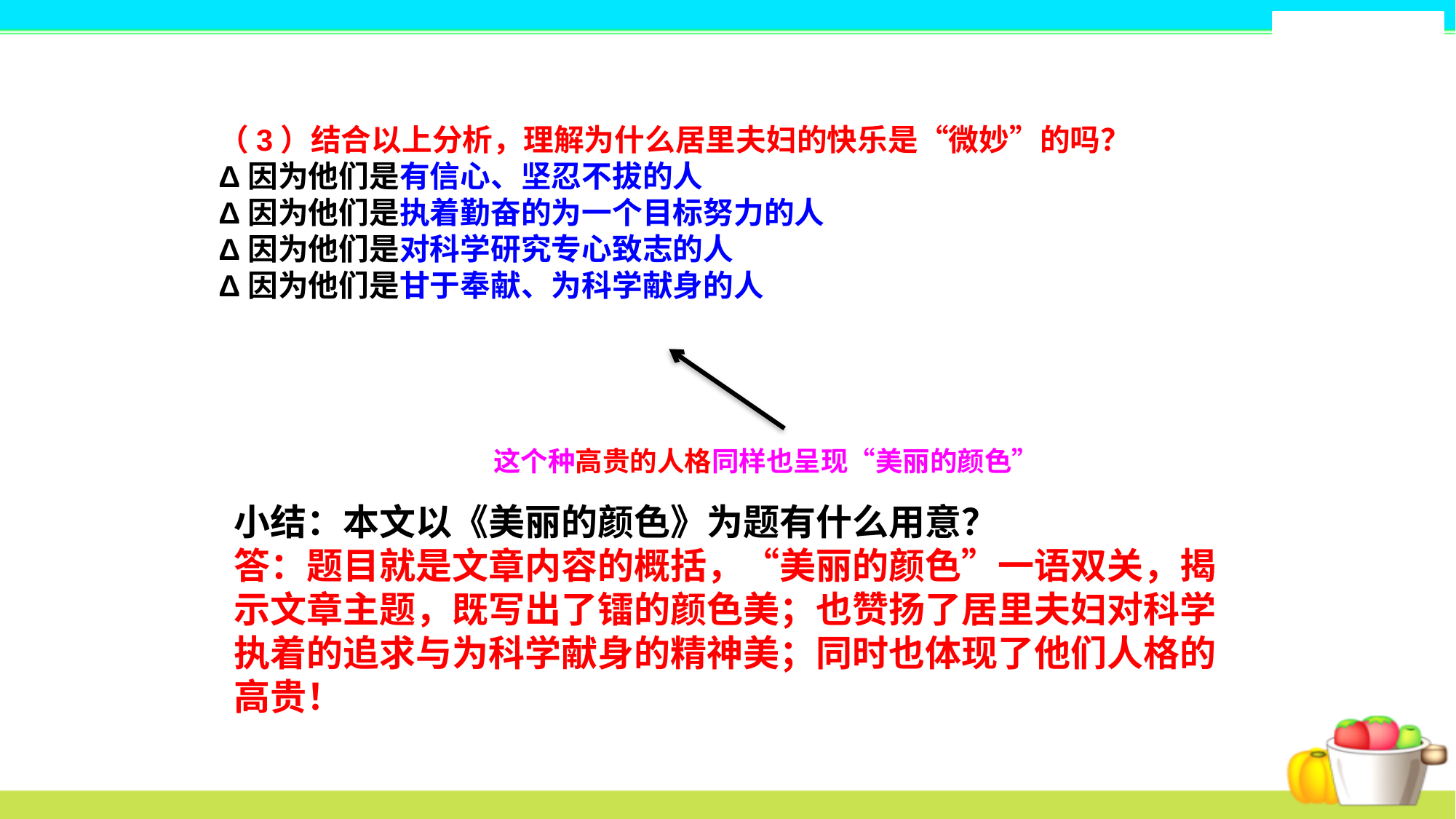

（3）结合以上分析，理解为什么居里夫妇的快乐是“微妙”的吗？
Δ因为他们是有信心、坚忍不拔的人
Δ因为他们是执着勤奋的为一个目标努力的人
Δ因为他们是对科学研究专心致志的人
Δ因为他们是甘于奉献、为科学献身的人
这个种高贵的人格同样也呈现“美丽的颜色”
小结：本文以《美丽的颜色》为题有什么用意？
答：题目就是文章内容的概括，“美丽的颜色”一语双关，揭示文章主题，既写出了镭的颜色美；也赞扬了居里夫妇对科学执着的追求与为科学献身的精神美；同时也体现了他们人格的高贵！